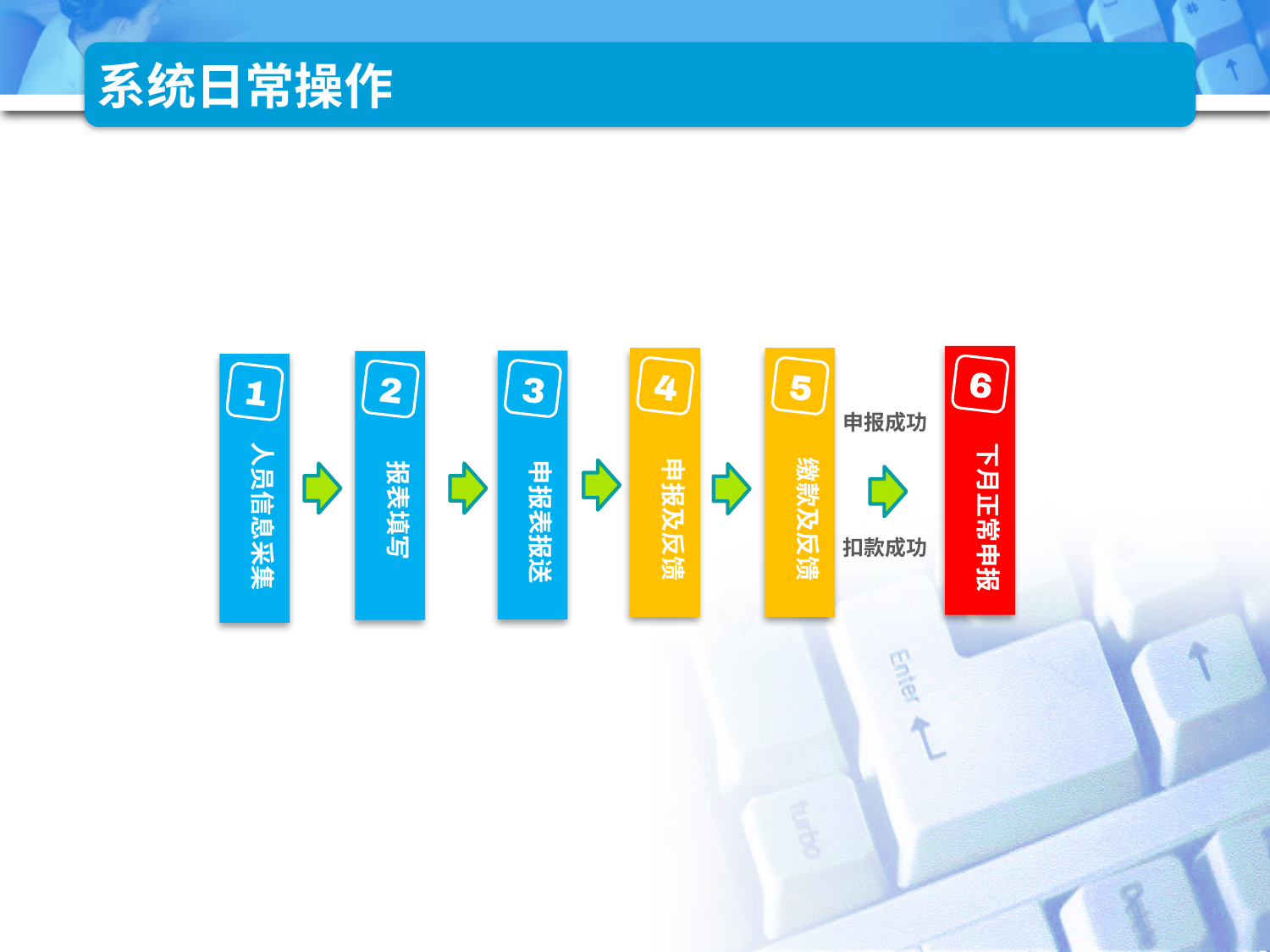

# 系统日常操作
申报成功
下月正常申报

6
申报及反馈

4
缴款及反馈

5
申报表报送

3
报表填写

2

人员信息采集

1
扣款成功